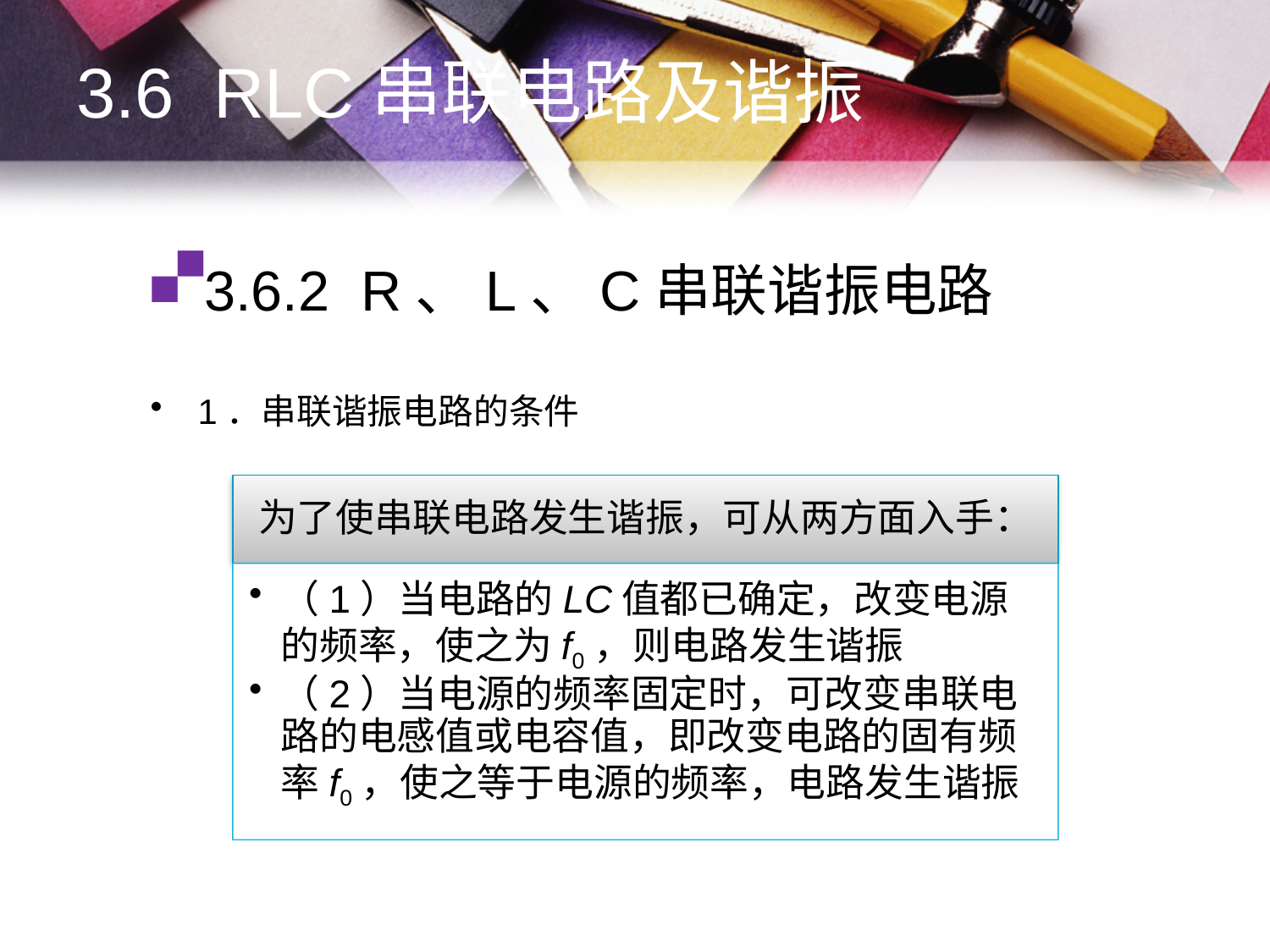

3.6  RLC串联电路及谐振
# 3.6.2  R、L、C串联谐振电路
1．串联谐振电路的条件
为了使串联电路发生谐振，可从两方面入手：
（1）当电路的LC值都已确定，改变电源的频率，使之为f0，则电路发生谐振
（2）当电源的频率固定时，可改变串联电路的电感值或电容值，即改变电路的固有频率f0，使之等于电源的频率，电路发生谐振